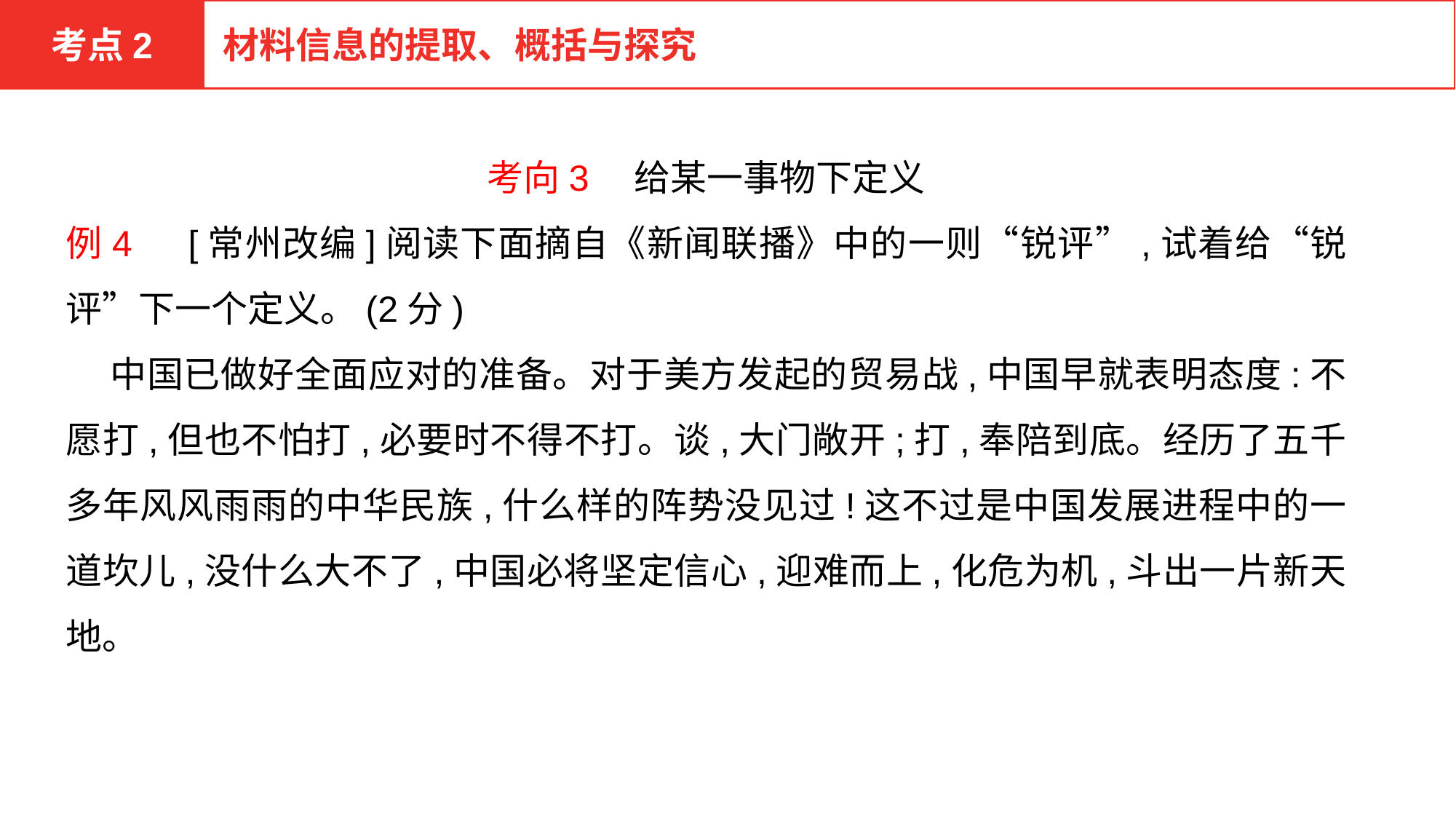

考点2
材料信息的提取、概括与探究
考向3　给某一事物下定义
例4　[常州改编]阅读下面摘自《新闻联播》中的一则“锐评”,试着给“锐评”下一个定义。(2分)
    中国已做好全面应对的准备。对于美方发起的贸易战,中国早就表明态度:不愿打,但也不怕打,必要时不得不打。谈,大门敞开;打,奉陪到底。经历了五千多年风风雨雨的中华民族,什么样的阵势没见过!这不过是中国发展进程中的一道坎儿,没什么大不了,中国必将坚定信心,迎难而上,化危为机,斗出一片新天地。